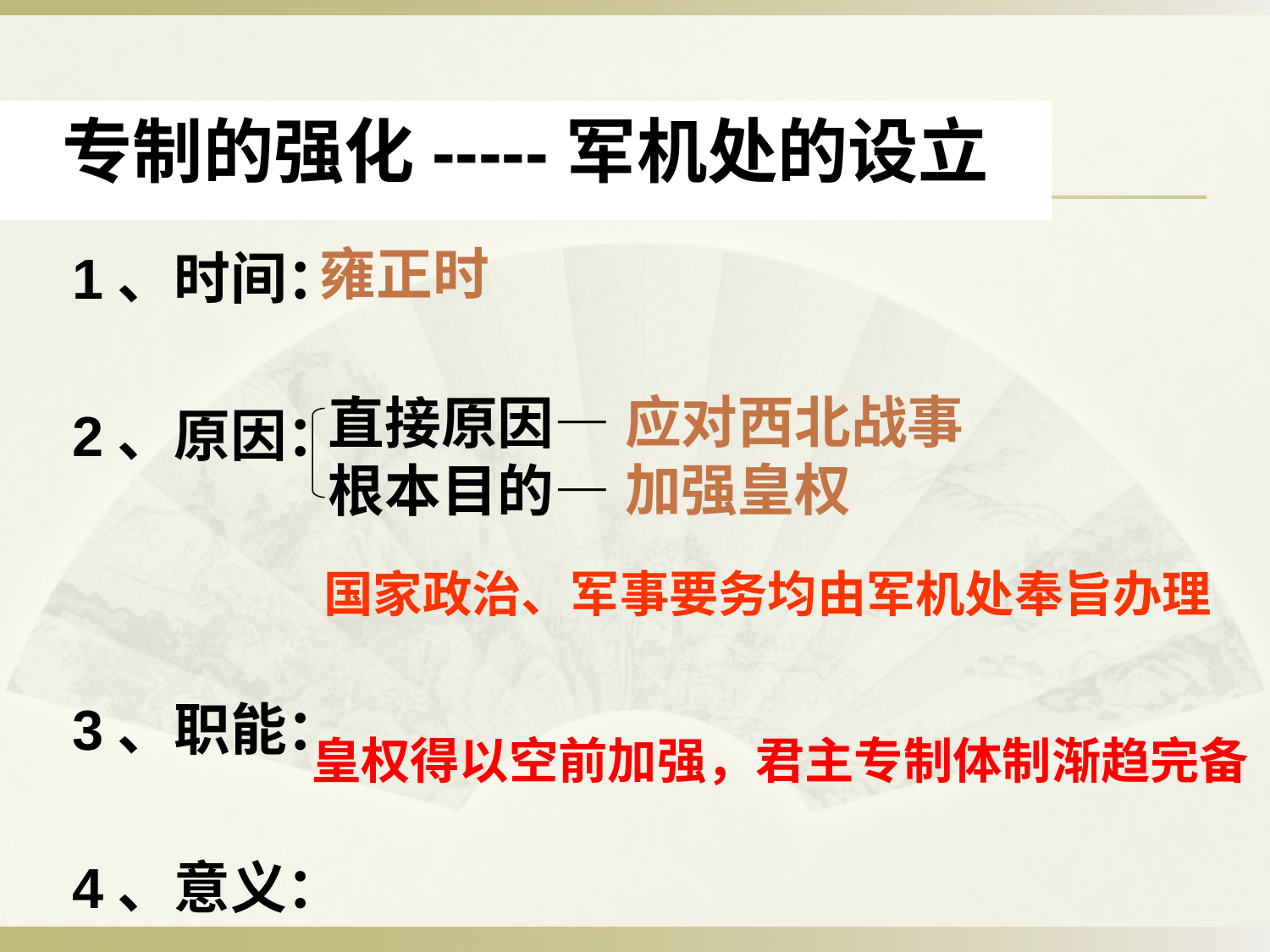

专制的强化-----军机处的设立
雍正时
1、时间：

2、原因：

3、职能：

4、意义：
应对西北战事
加强皇权
直接原因—
根本目的—

国家政治、军事要务均由军机处奉旨办理
皇权得以空前加强，君主专制体制渐趋完备